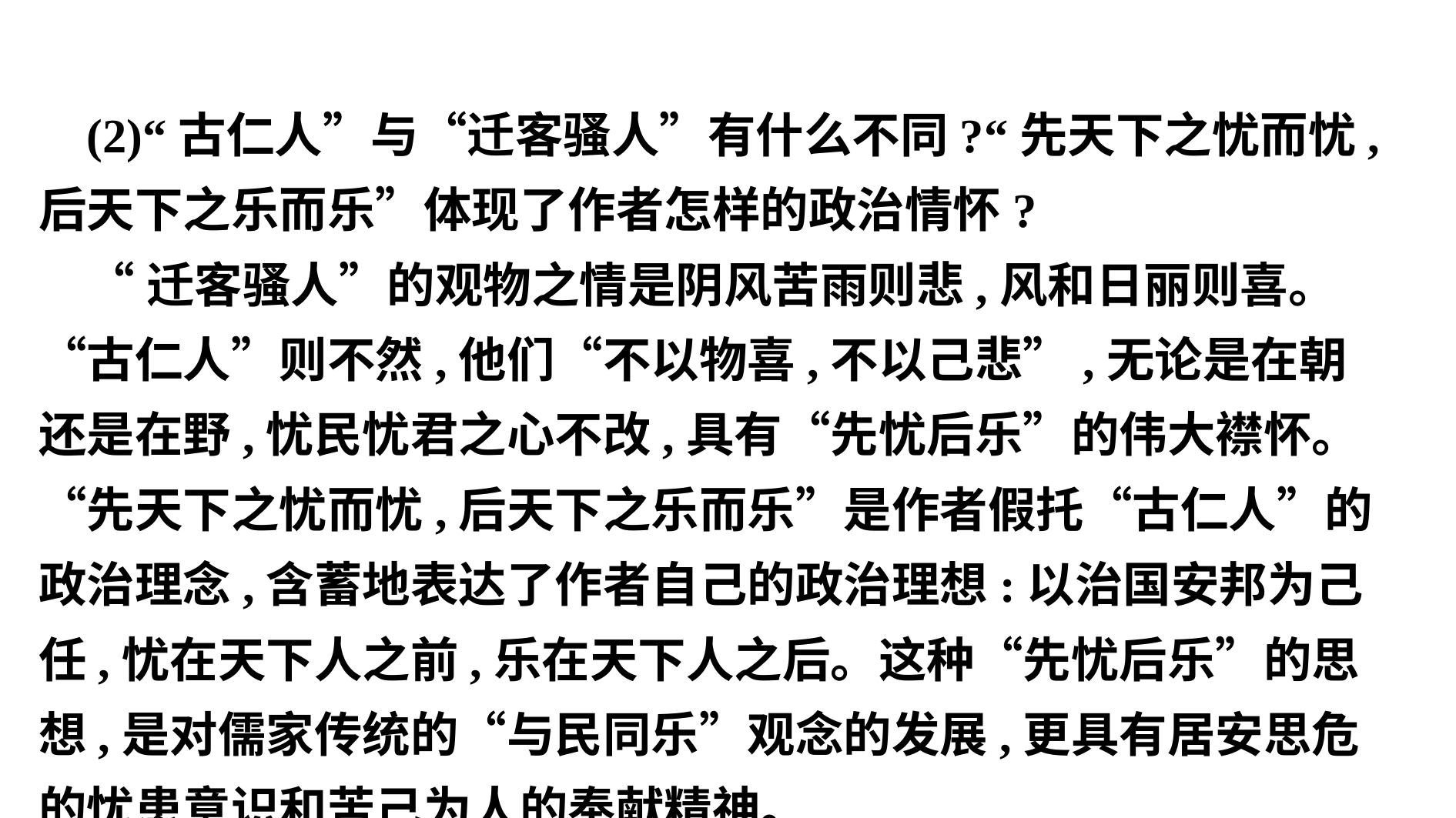

(2)“古仁人”与“迁客骚人”有什么不同?“先天下之忧而忧,后天下之乐而乐”体现了作者怎样的政治情怀?
“迁客骚人”的观物之情是阴风苦雨则悲,风和日丽则喜。“古仁人”则不然,他们“不以物喜,不以己悲”,无论是在朝还是在野,忧民忧君之心不改,具有“先忧后乐”的伟大襟怀。“先天下之忧而忧,后天下之乐而乐”是作者假托“古仁人”的政治理念,含蓄地表达了作者自己的政治理想:以治国安邦为己任,忧在天下人之前,乐在天下人之后。这种“先忧后乐”的思想,是对儒家传统的“与民同乐”观念的发展,更具有居安思危的忧患意识和苦己为人的奉献精神。